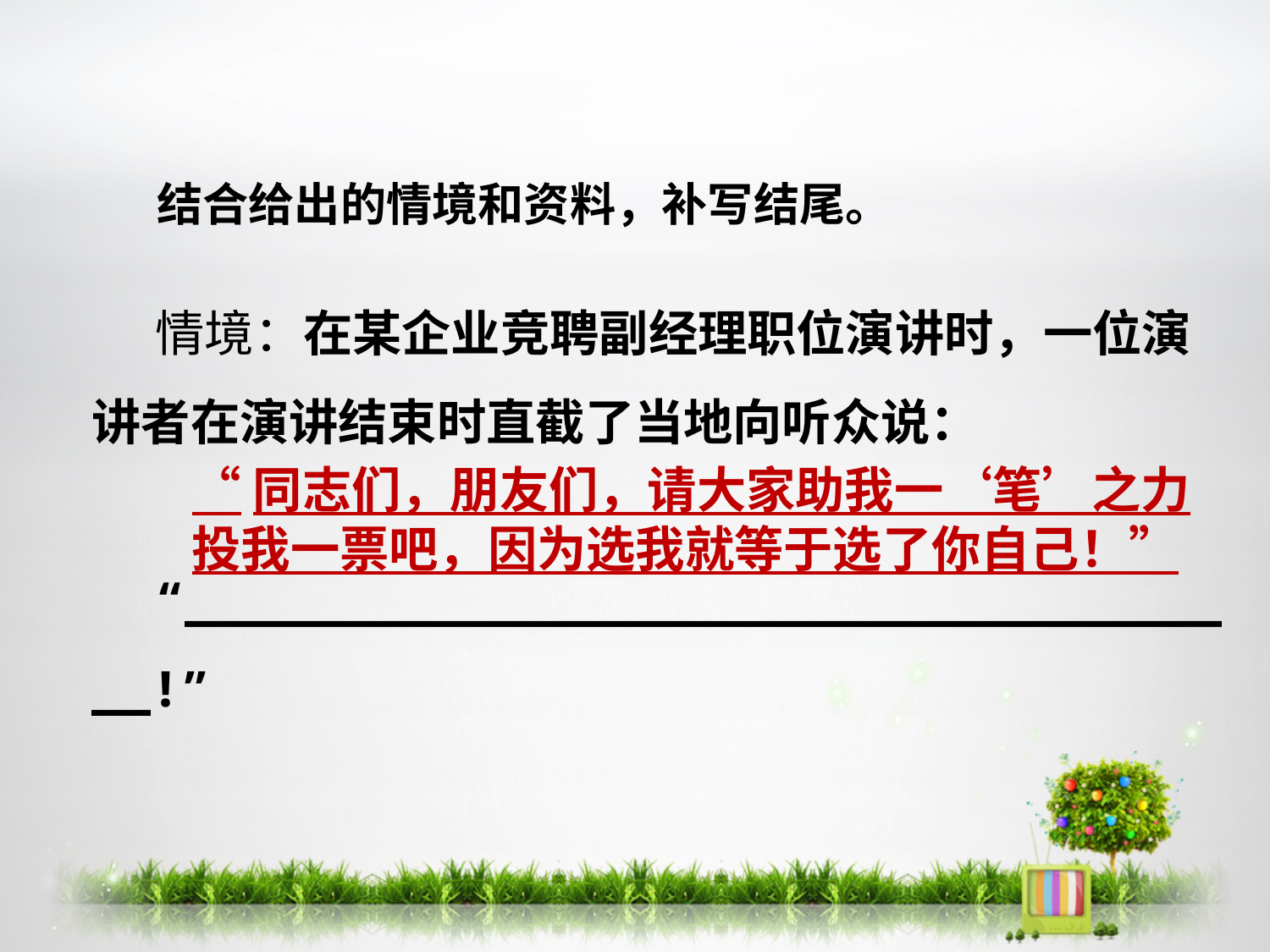

结合给出的情境和资料，补写结尾。
情境：在某企业竞聘副经理职位演讲时，一位演讲者在演讲结束时直截了当地向听众说：

“_____________________________________!”
“同志们，朋友们，请大家助我一‘笔’之力投我一票吧，因为选我就等于选了你自己！”